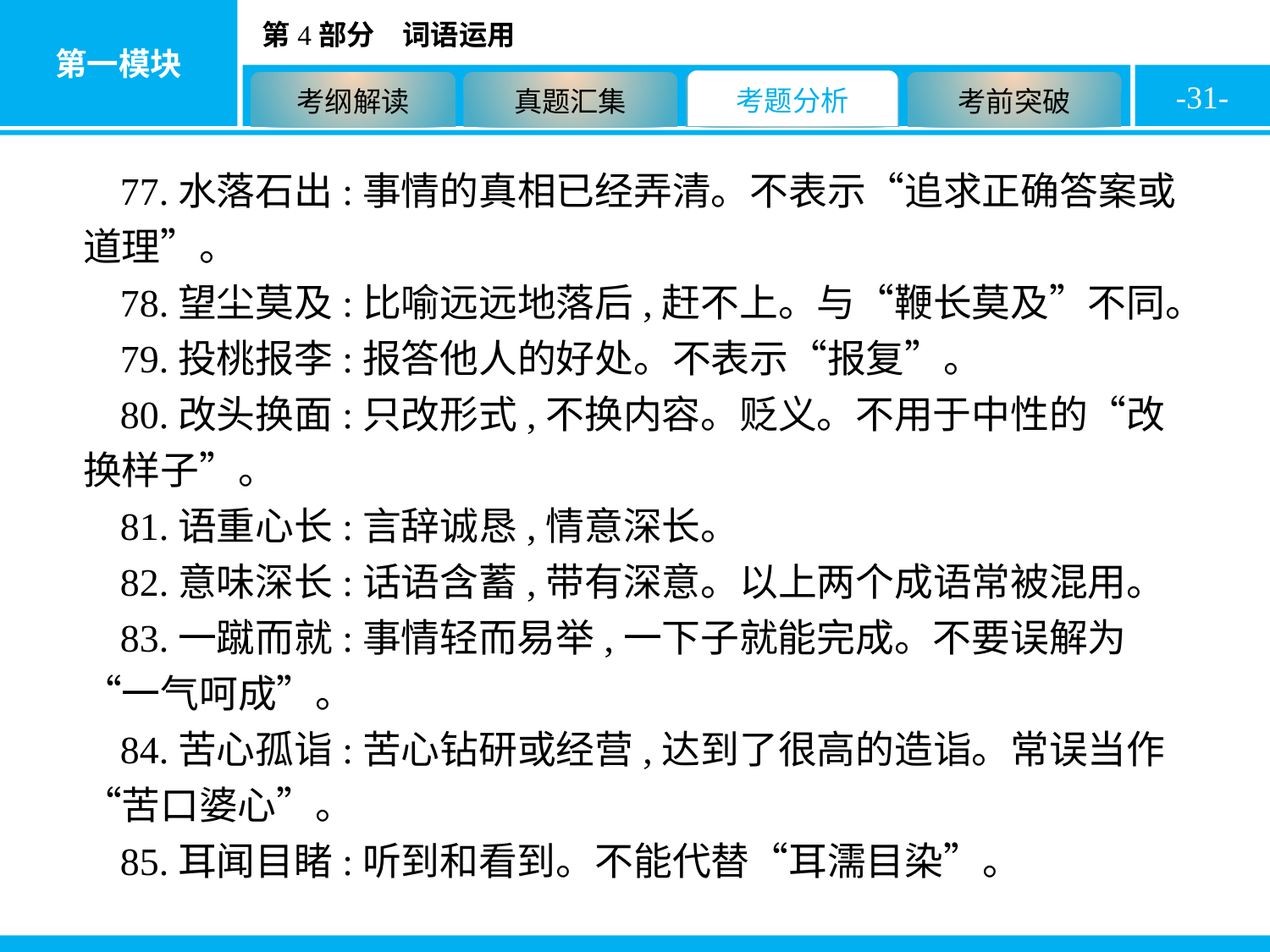

-31-
77.水落石出:事情的真相已经弄清。不表示“追求正确答案或道理”。
78.望尘莫及:比喻远远地落后,赶不上。与“鞭长莫及”不同。
79.投桃报李:报答他人的好处。不表示“报复”。
80.改头换面:只改形式,不换内容。贬义。不用于中性的“改换样子”。
81.语重心长:言辞诚恳,情意深长。
82.意味深长:话语含蓄,带有深意。以上两个成语常被混用。
83.一蹴而就:事情轻而易举,一下子就能完成。不要误解为“一气呵成”。
84.苦心孤诣:苦心钻研或经营,达到了很高的造诣。常误当作“苦口婆心”。
85.耳闻目睹:听到和看到。不能代替“耳濡目染”。